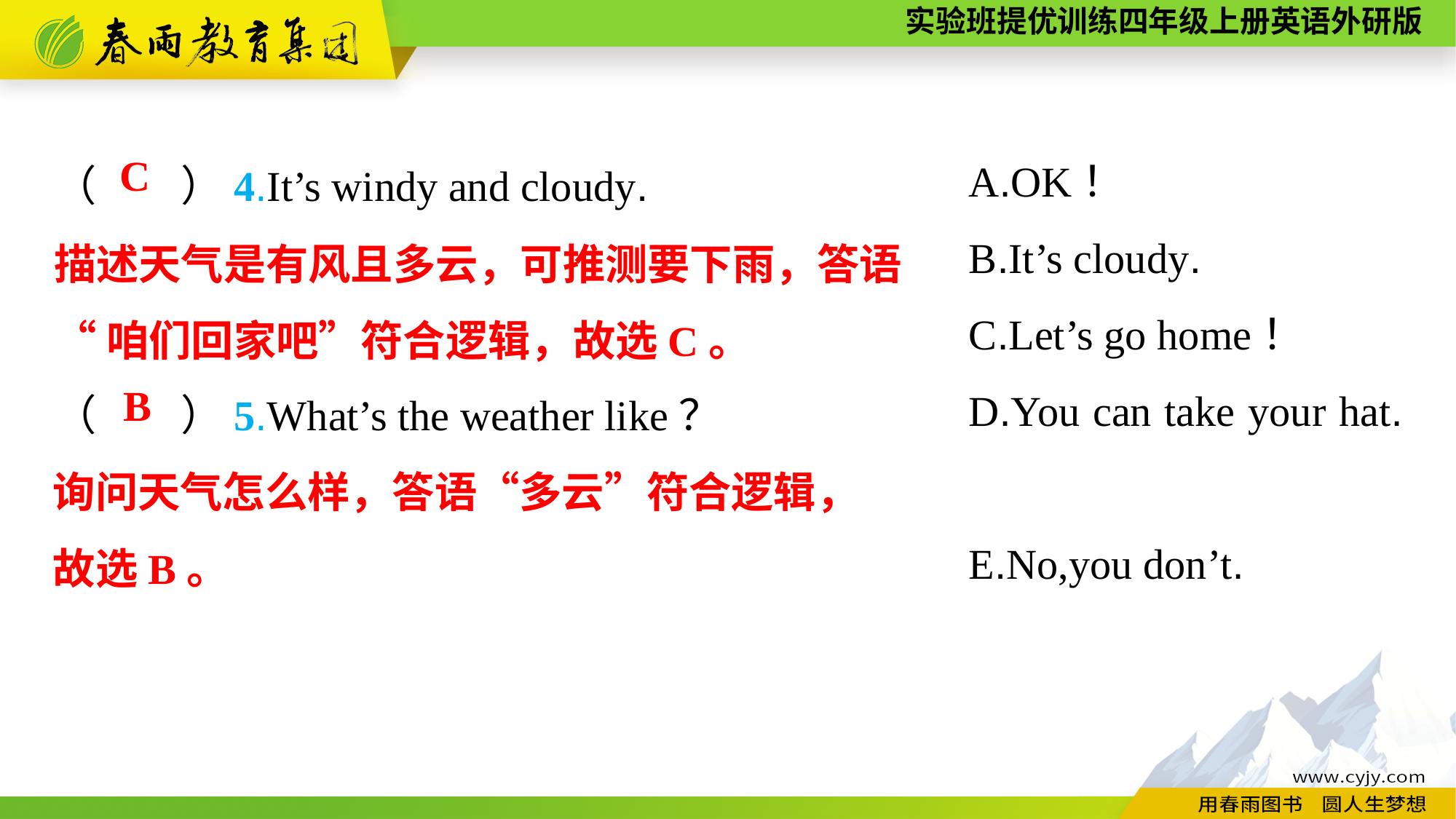

A.OK！
B.It’s cloudy.
C.Let’s go home！
D.You can take your hat.
E.No,you don’t.
（　　）4.It’s windy and cloudy.

（　　）5.What’s the weather like？
C
描述天气是有风且多云，可推测要下雨，答语
“咱们回家吧”符合逻辑，故选C。
B
询问天气怎么样，答语“多云”符合逻辑，
故选B。